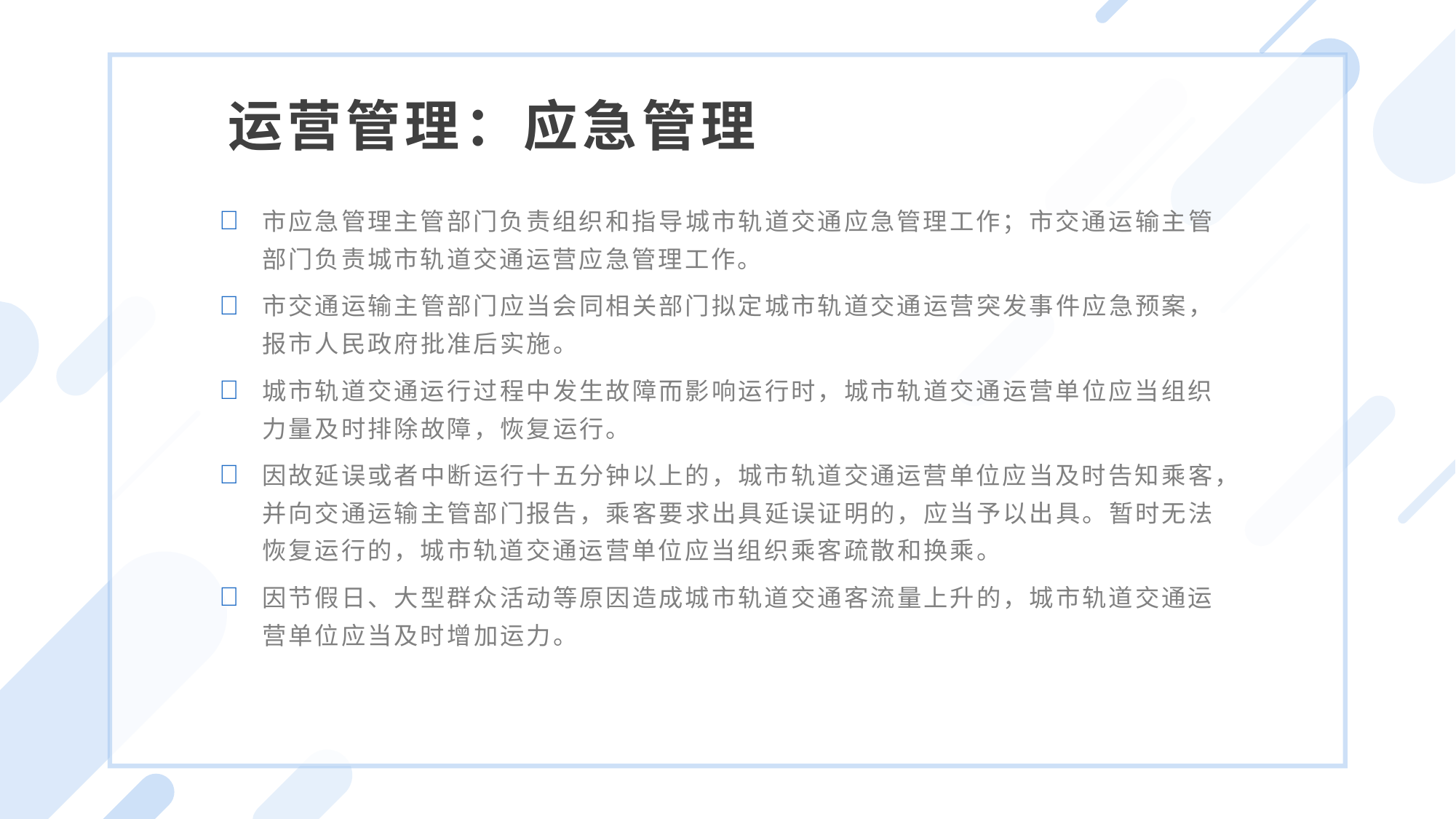

运营管理：应急管理
市应急管理主管部门负责组织和指导城市轨道交通应急管理工作；市交通运输主管部门负责城市轨道交通运营应急管理工作。
市交通运输主管部门应当会同相关部门拟定城市轨道交通运营突发事件应急预案，报市人民政府批准后实施。
城市轨道交通运行过程中发生故障而影响运行时，城市轨道交通运营单位应当组织力量及时排除故障，恢复运行。
因故延误或者中断运行十五分钟以上的，城市轨道交通运营单位应当及时告知乘客，并向交通运输主管部门报告，乘客要求出具延误证明的，应当予以出具。暂时无法恢复运行的，城市轨道交通运营单位应当组织乘客疏散和换乘。
因节假日、大型群众活动等原因造成城市轨道交通客流量上升的，城市轨道交通运营单位应当及时增加运力。